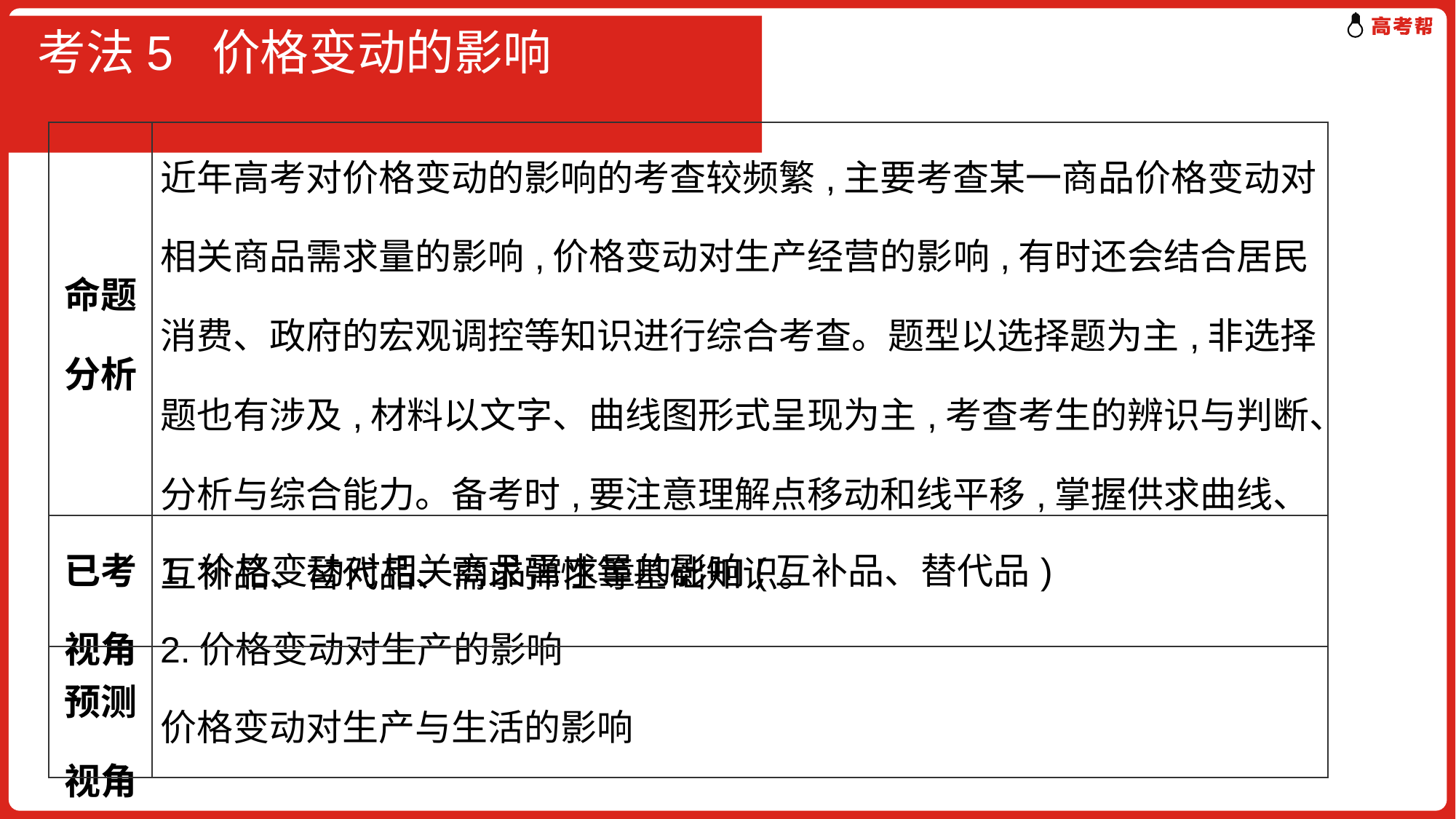

# 考法5  价格变动的影响
| 命题分析 | 近年高考对价格变动的影响的考查较频繁,主要考查某一商品价格变动对相关商品需求量的影响,价格变动对生产经营的影响,有时还会结合居民消费、政府的宏观调控等知识进行综合考查。题型以选择题为主,非选择题也有涉及,材料以文字、曲线图形式呈现为主,考查考生的辨识与判断、分析与综合能力。备考时,要注意理解点移动和线平移,掌握供求曲线、互补品、替代品、需求弹性等基础知识。 |
| --- | --- |
| 已考视角 | 1.价格变动对相关商品需求量的影响(互补品、替代品) 2.价格变动对生产的影响 |
| 预测视角 | 价格变动对生产与生活的影响 |